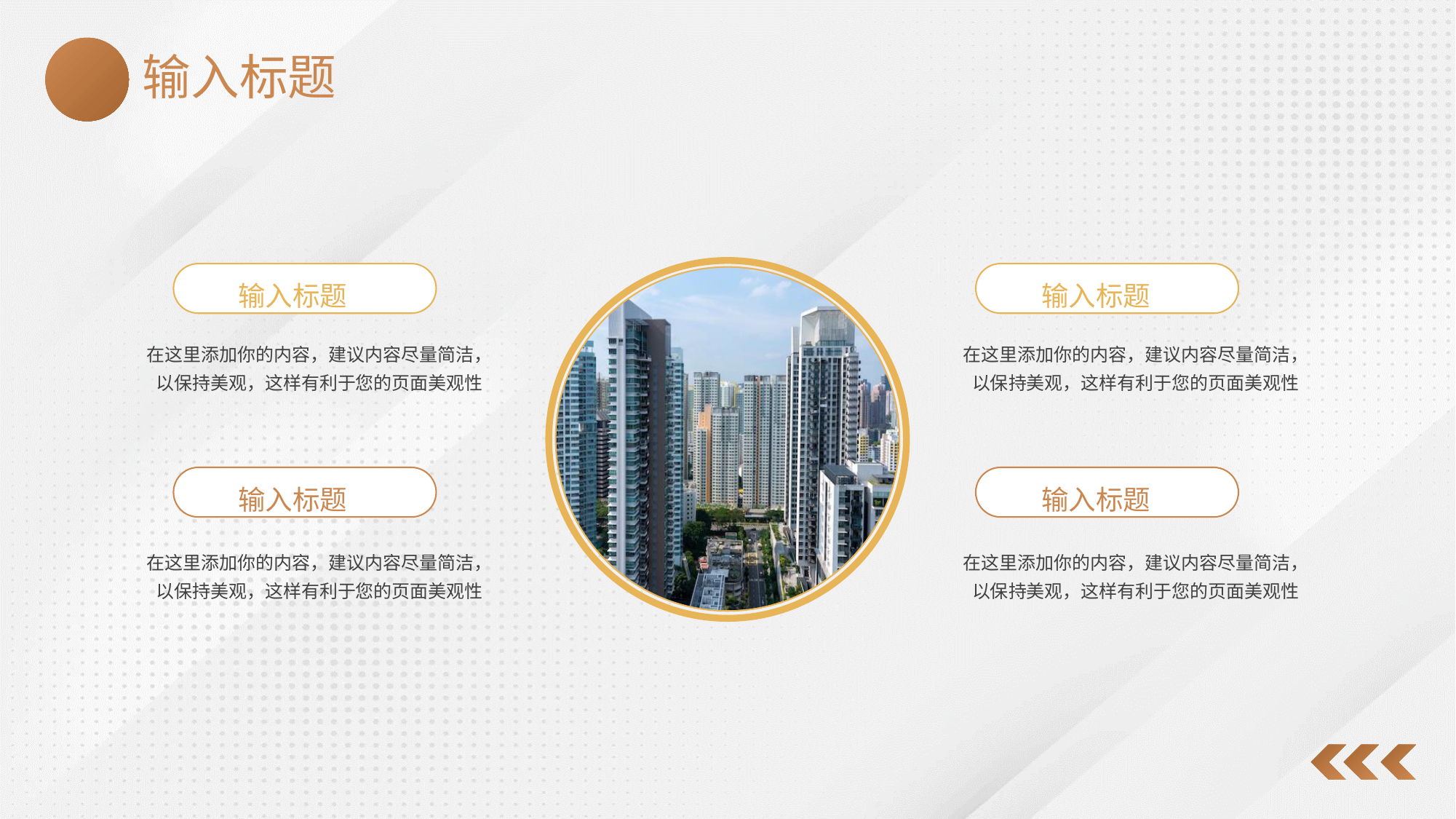

输入标题

输入标题

输入标题

在这里添加你的内容，建议内容尽量简洁，以保持美观，这样有利于您的页面美观性
在这里添加你的内容，建议内容尽量简洁，以保持美观，这样有利于您的页面美观性

输入标题

输入标题
在这里添加你的内容，建议内容尽量简洁，以保持美观，这样有利于您的页面美观性
在这里添加你的内容，建议内容尽量简洁，以保持美观，这样有利于您的页面美观性